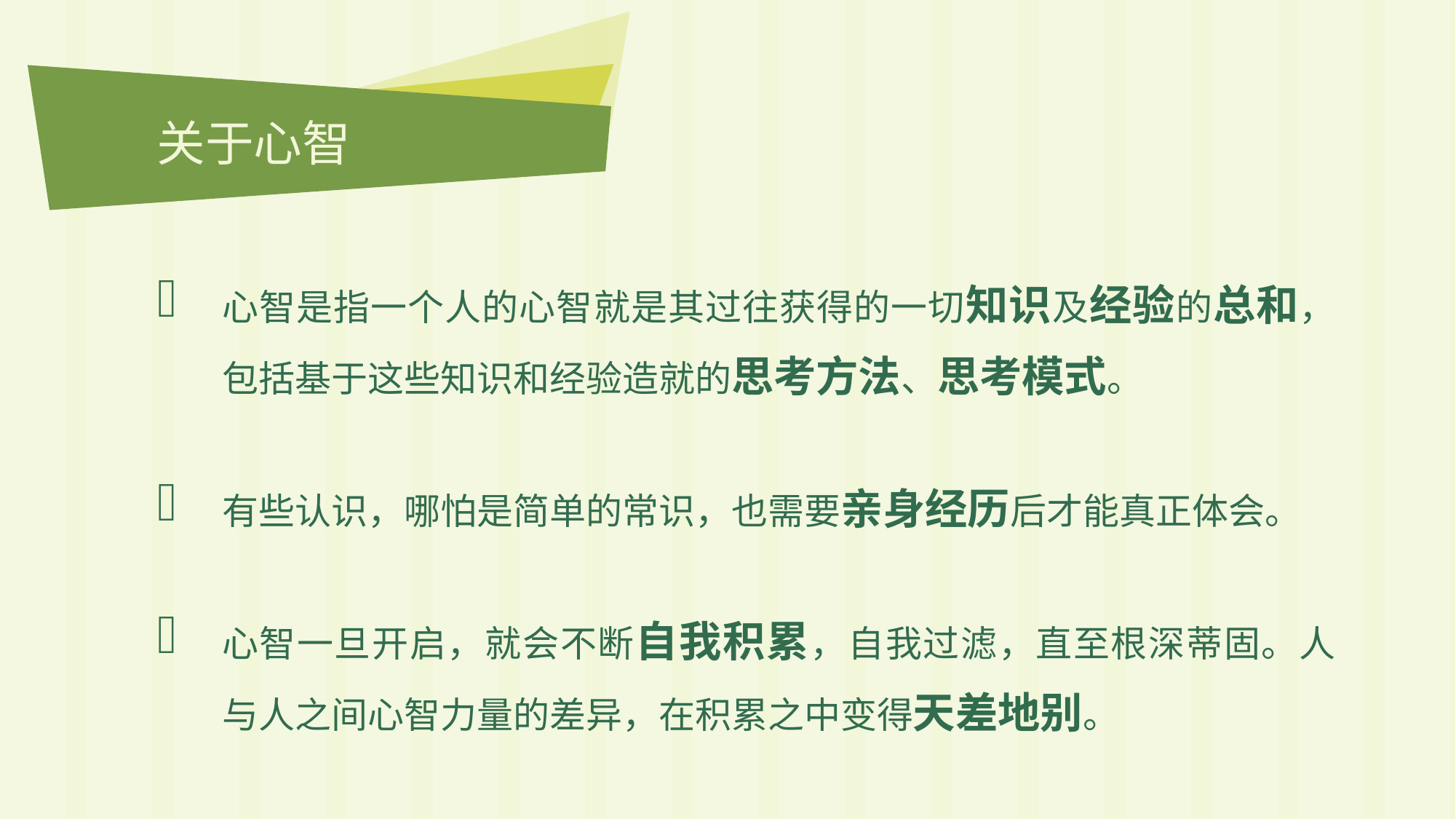

关于心智
心智是指一个人的心智就是其过往获得的一切知识及经验的总和，包括基于这些知识和经验造就的思考方法、思考模式。

有些认识，哪怕是简单的常识，也需要亲身经历后才能真正体会。

心智一旦开启，就会不断自我积累，自我过滤，直至根深蒂固。人与人之间心智力量的差异，在积累之中变得天差地别。